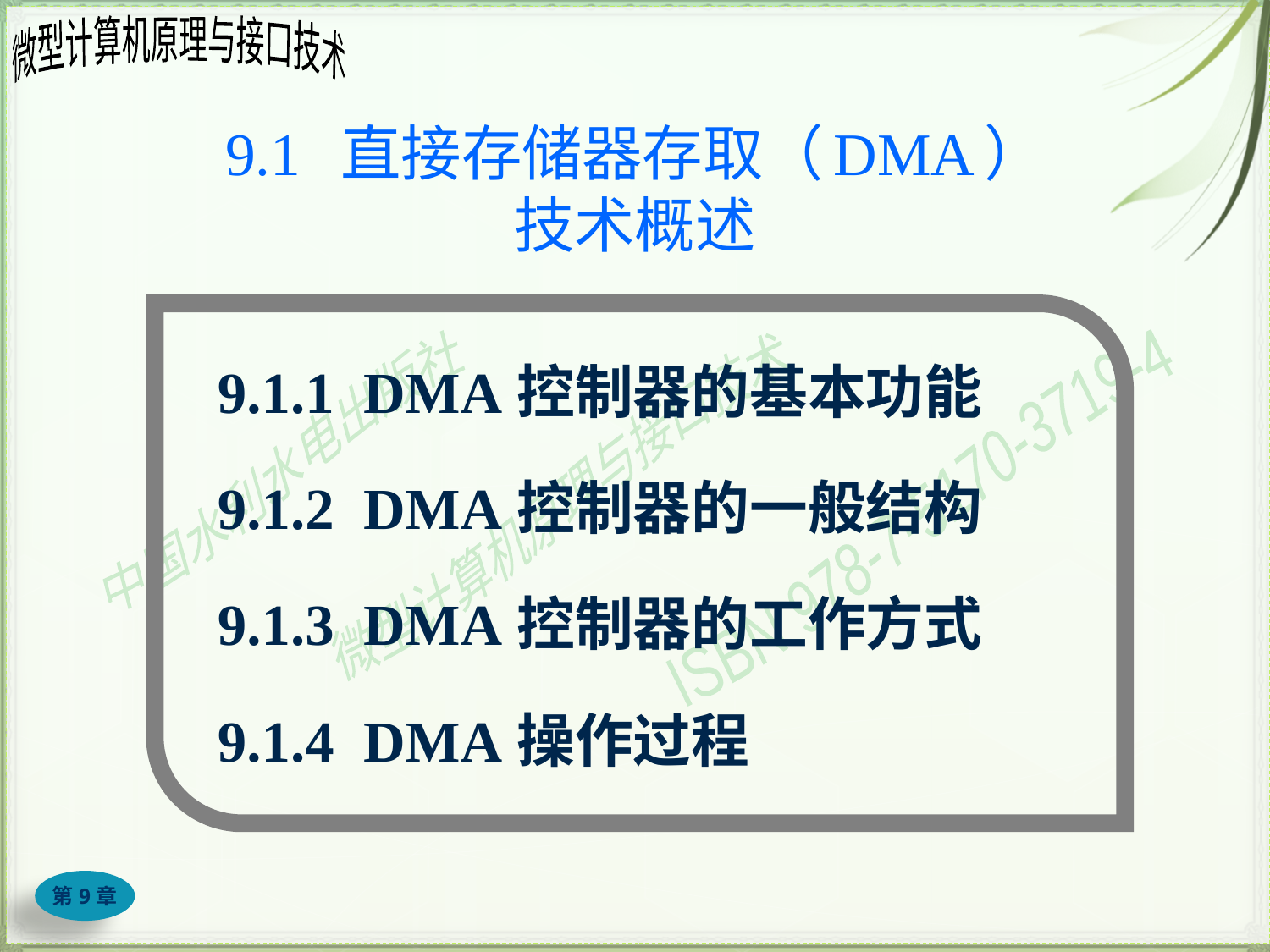

# 9.1  直接存储器存取（DMA） 技术概述

9.1.1  DMA控制器的基本功能
9.1.2  DMA控制器的一般结构
9.1.3  DMA控制器的工作方式
9.1.4  DMA操作过程